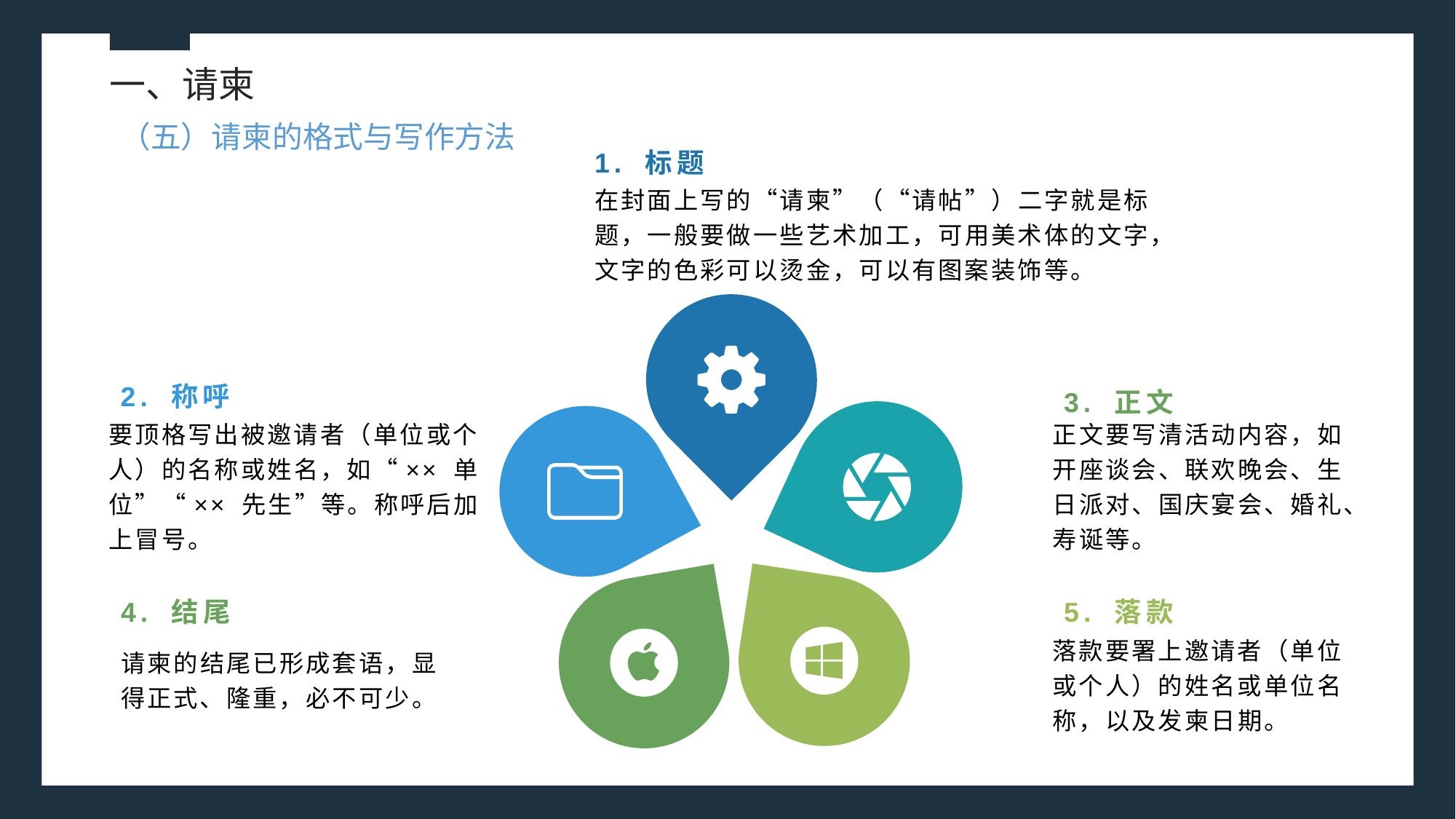

一、请柬
（五）请柬的格式与写作方法
1. 标题
在封面上写的“请柬”（“请帖”）二字就是标题，一般要做一些艺术加工，可用美术体的文字，文字的色彩可以烫金，可以有图案装饰等。

2. 称呼
3. 正文

要顶格写出被邀请者（单位或个人）的名称或姓名，如“×× 单位”“×× 先生”等。称呼后加上冒号。
正文要写清活动内容，如开座谈会、联欢晚会、生日派对、国庆宴会、婚礼、寿诞等。

4. 结尾
5. 落款

落款要署上邀请者（单位或个人）的姓名或单位名称，以及发柬日期。
请柬的结尾已形成套语，显得正式、隆重，必不可少。